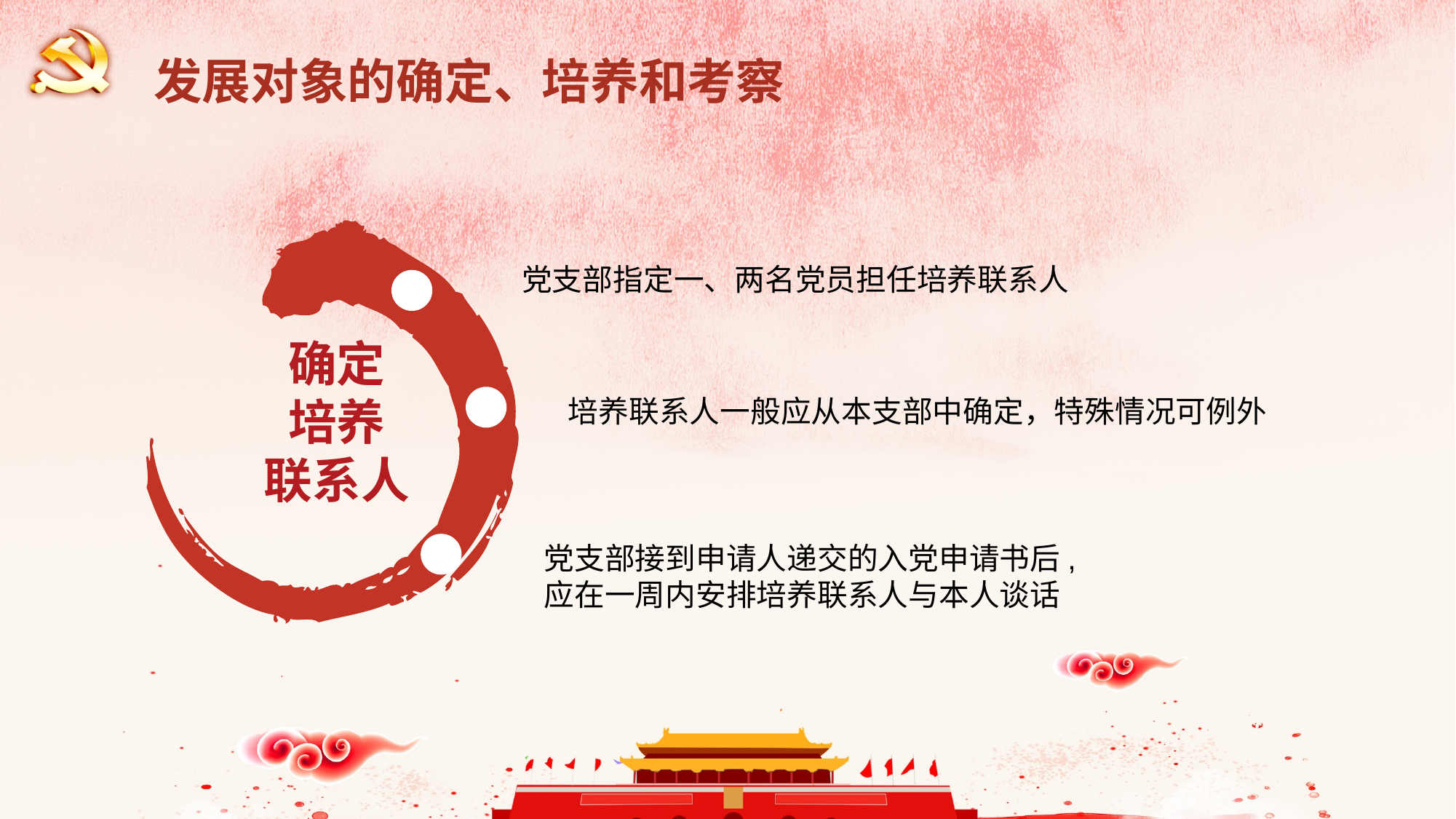

发展对象的确定、培养和考察
党支部指定一、两名党员担任培养联系人

确定
培养
联系人

培养联系人一般应从本支部中确定，特殊情况可例外

党支部接到申请人递交的入党申请书后,
应在一周内安排培养联系人与本人谈话